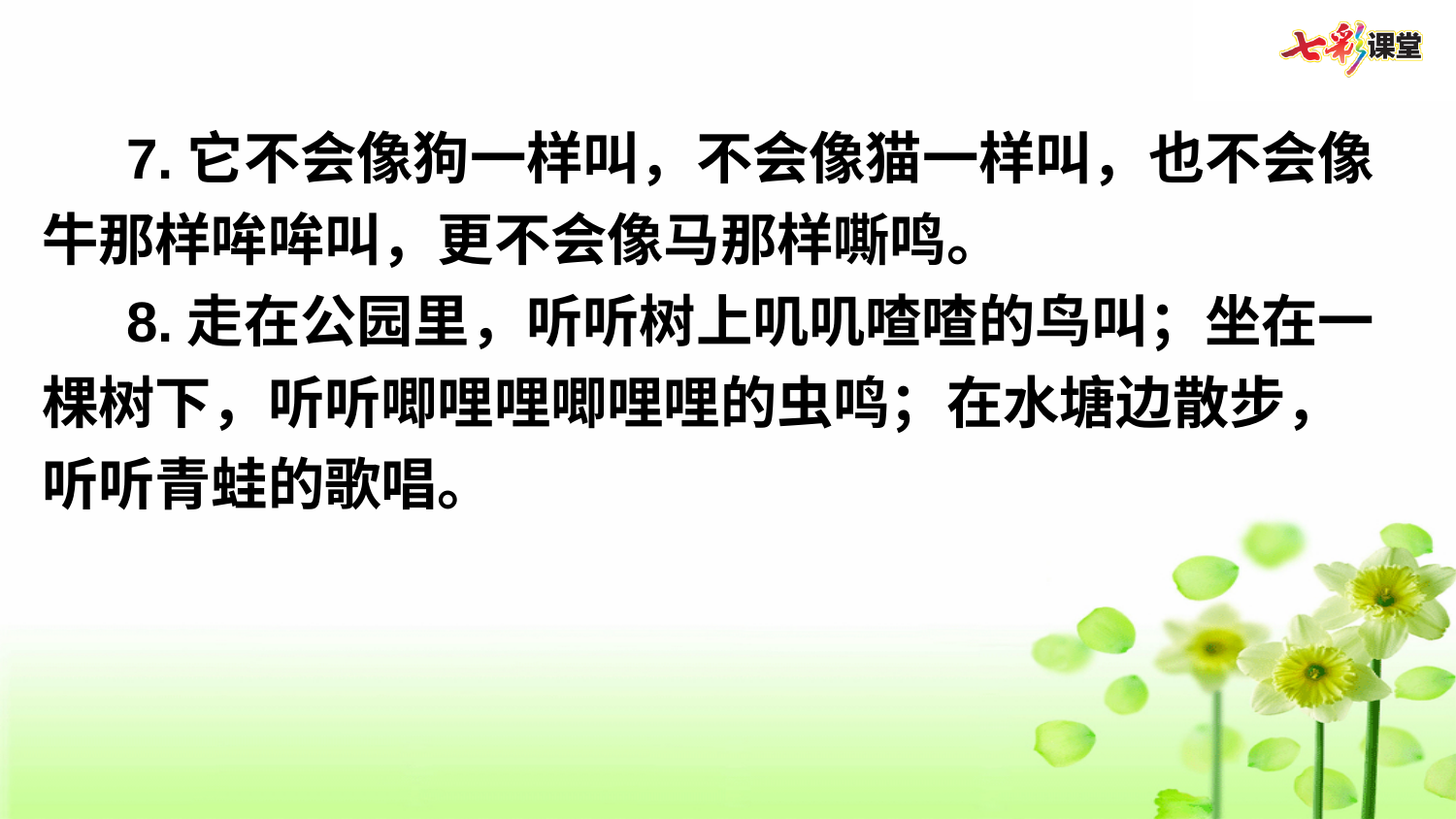

7.它不会像狗一样叫，不会像猫一样叫，也不会像牛那样哞哞叫，更不会像马那样嘶鸣。
8.走在公园里，听听树上叽叽喳喳的鸟叫；坐在一棵树下，听听唧哩哩唧哩哩的虫鸣；在水塘边散步，听听青蛙的歌唱。